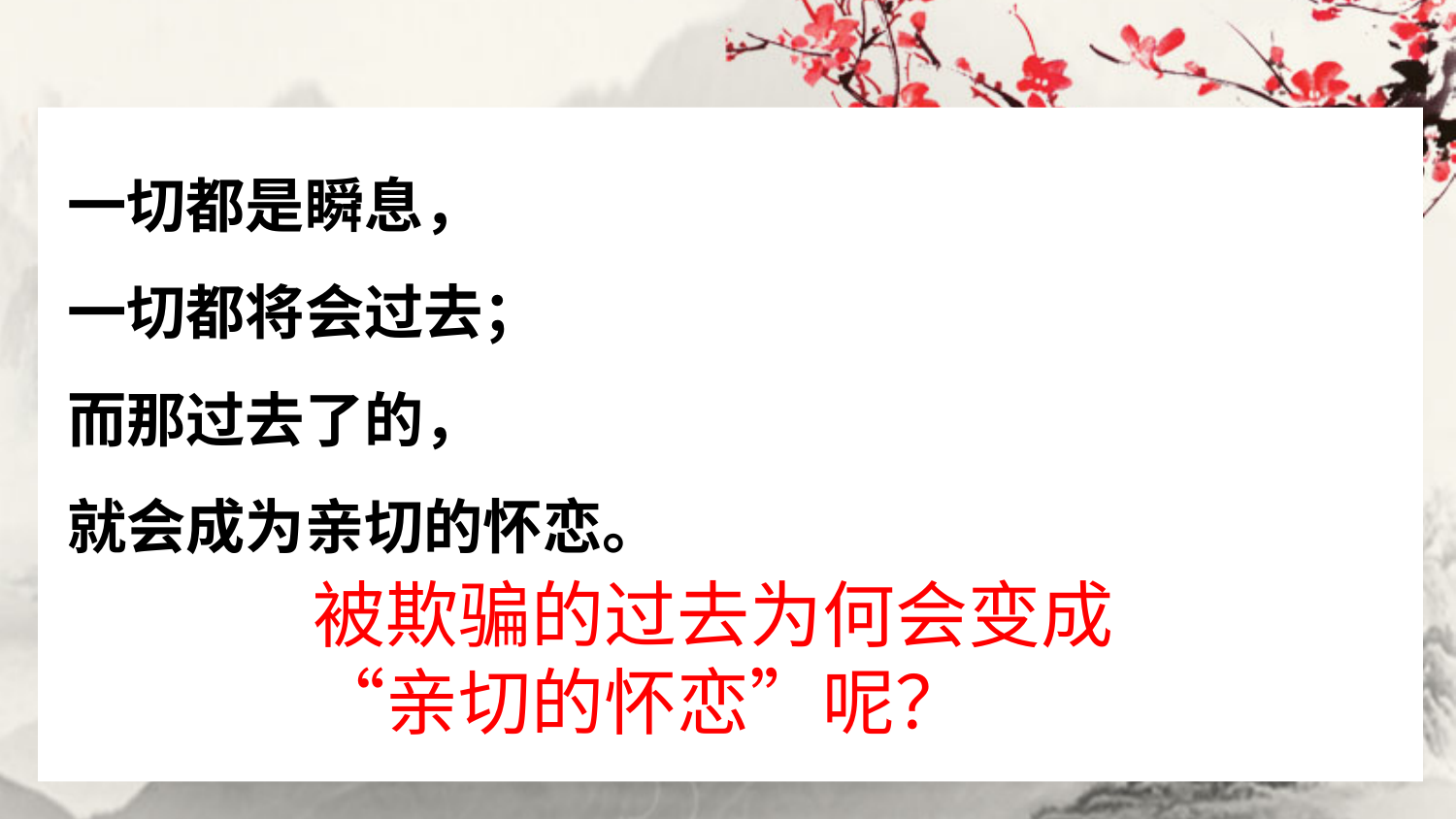

一切都是瞬息，
一切都将会过去；
而那过去了的，
就会成为亲切的怀恋。

被欺骗的过去为何会变成“亲切的怀恋”呢？